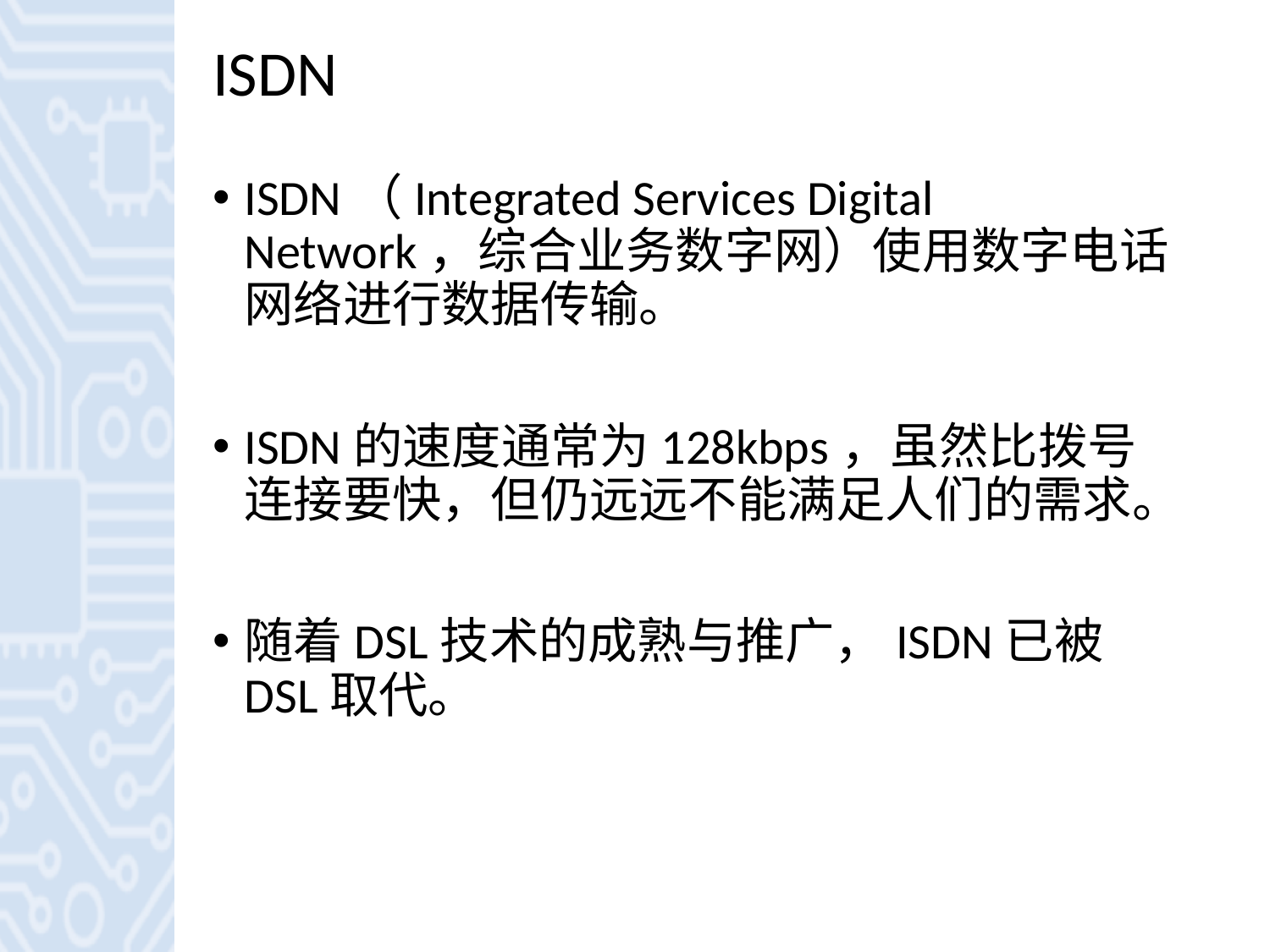

# ISDN
ISDN（Integrated Services Digital Network，综合业务数字网）使用数字电话网络进行数据传输。

ISDN的速度通常为128kbps，虽然比拨号连接要快，但仍远远不能满足人们的需求。

随着DSL技术的成熟与推广，ISDN已被DSL取代。